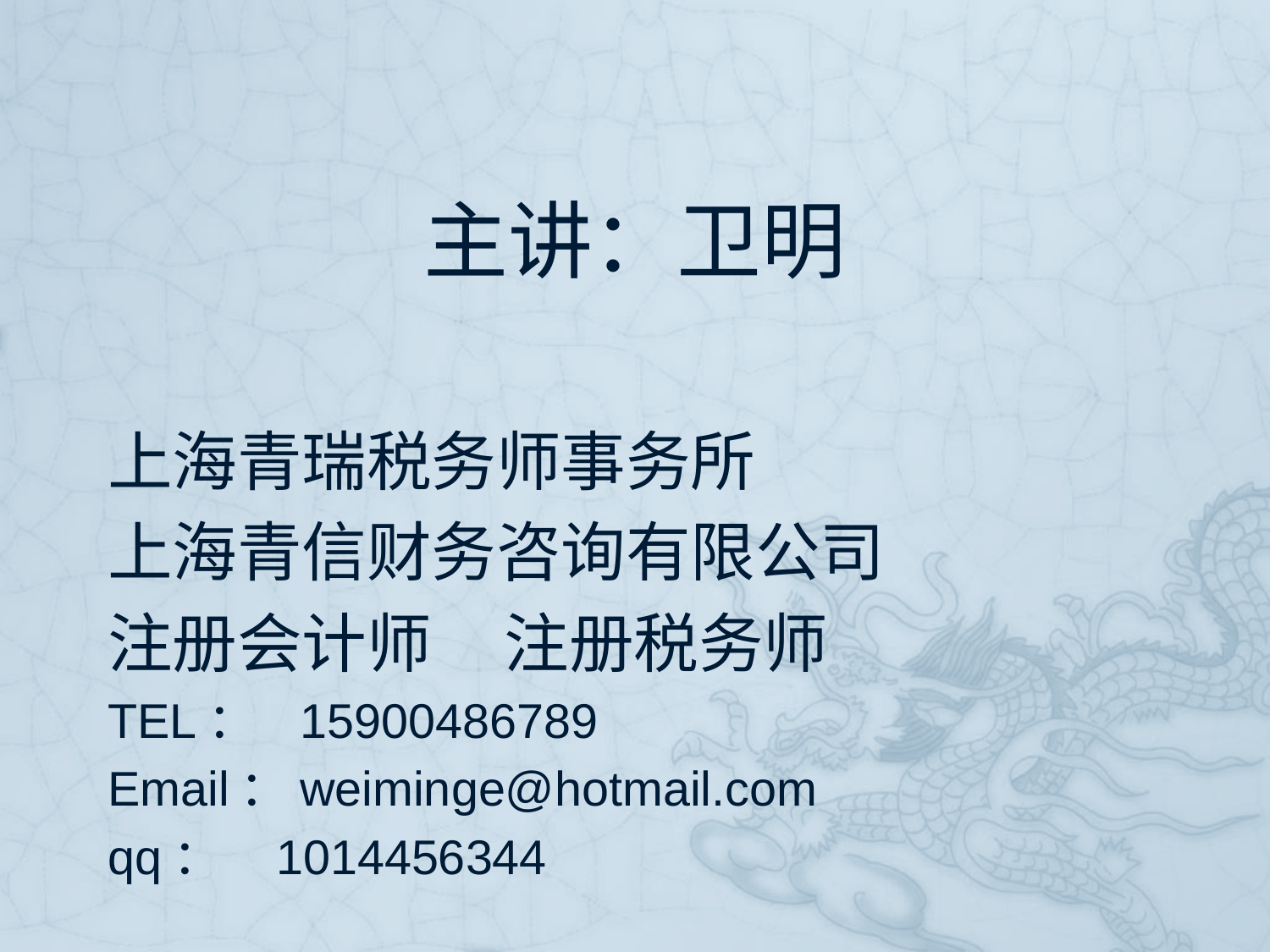

# 主讲：卫明

上海青瑞税务师事务所
上海青信财务咨询有限公司
注册会计师     注册税务师
TEL：   15900486789
Email：weiminge@hotmail.com
qq：    1014456344